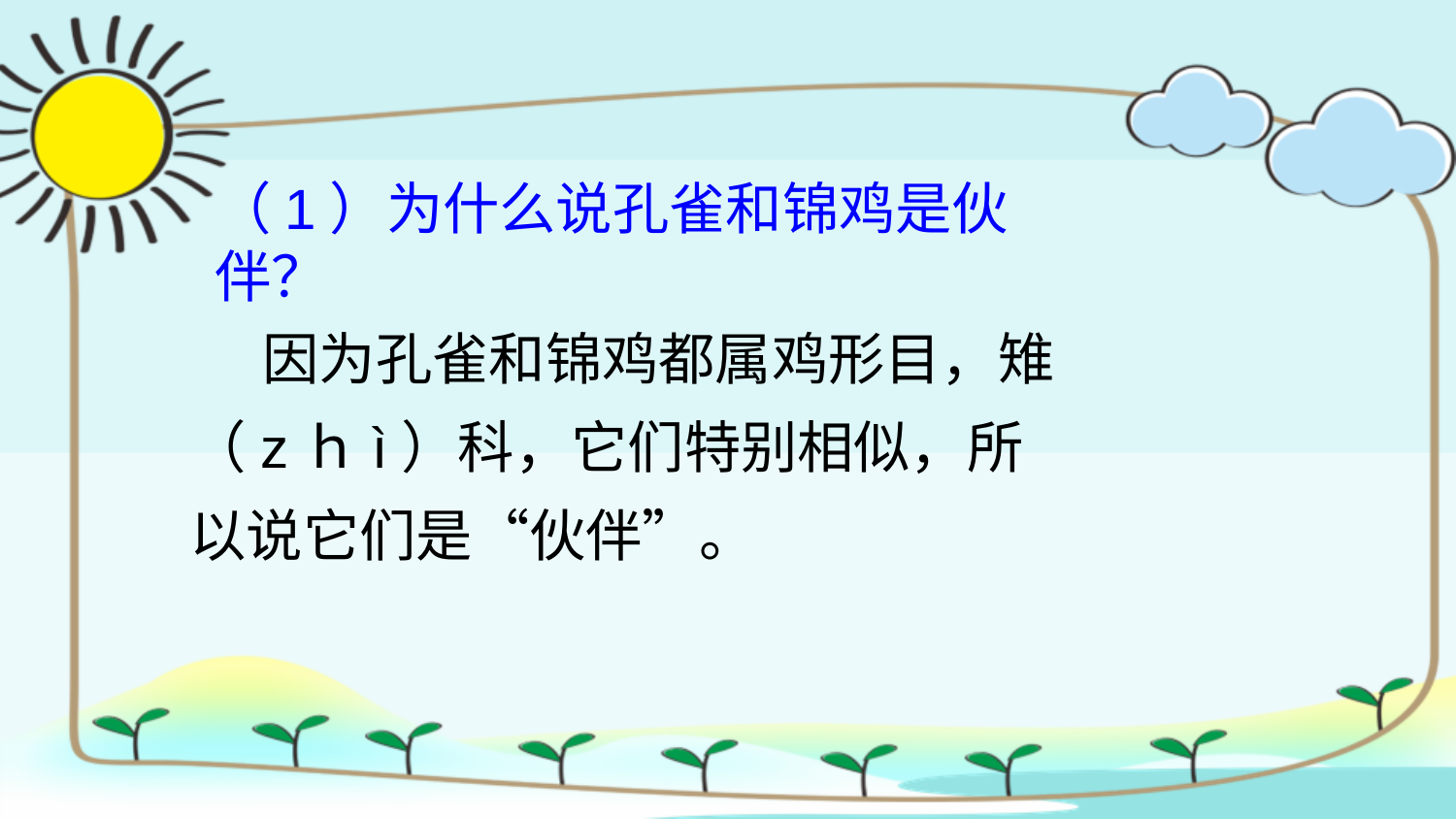

（1）为什么说孔雀和锦鸡是伙伴？
因为孔雀和锦鸡都属鸡形目，雉（zｈì）科，它们特别相似，所以说它们是“伙伴”。